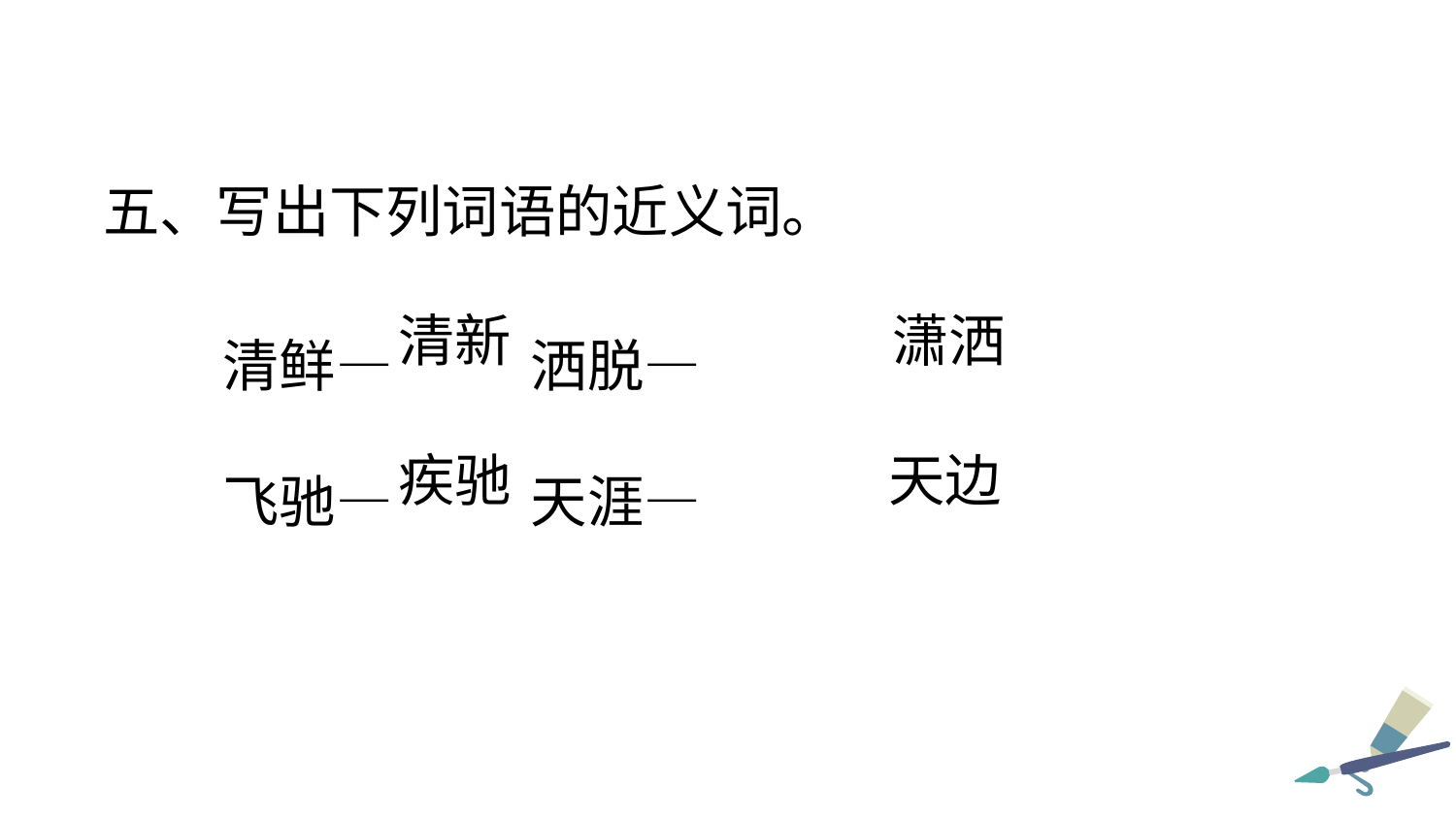

五、写出下列词语的近义词。
清鲜—           洒脱—
飞驰—           天涯—
清新
潇洒
疾驰
天边